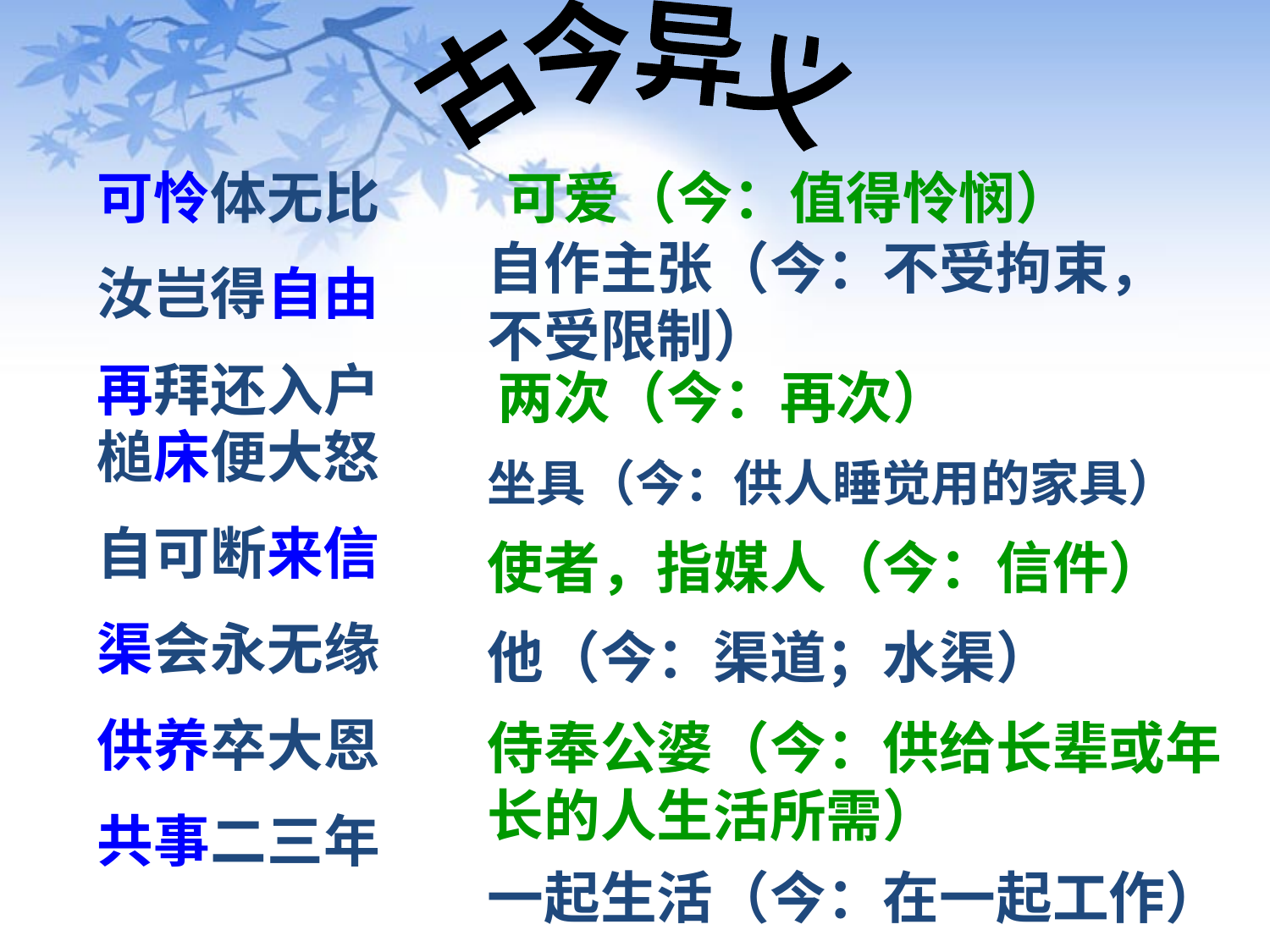

古今异义
可怜体无比
汝岂得自由
再拜还入户槌床便大怒
自可断来信
渠会永无缘
供养卒大恩
共事二三年
 可爱（今：值得怜悯）
自作主张（今：不受拘束，不受限制）
两次（今：再次）
坐具（今：供人睡觉用的家具）
使者，指媒人（今：信件）
他（今：渠道；水渠）
侍奉公婆（今：供给长辈或年长的人生活所需）
一起生活（今：在一起工作）